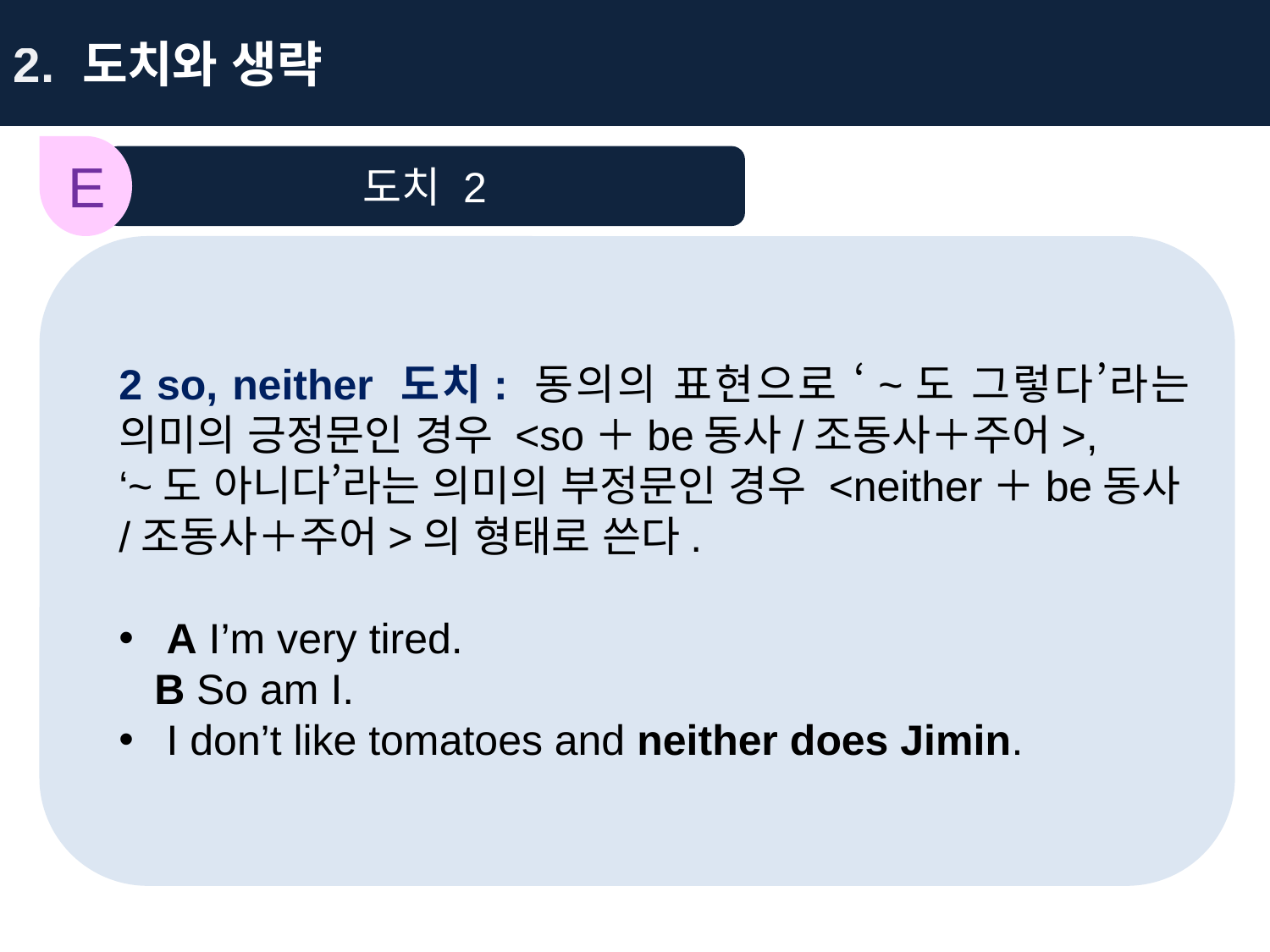

2. 도치와 생략

E
도치 2
2 so, neither 도치: 동의의 표현으로 ‘~도 그렇다’라는 의미의 긍정문인 경우 <so＋be동사/조동사＋주어>,
‘~도 아니다’라는 의미의 부정문인 경우 <neither＋be동사/조동사＋주어>의 형태로 쓴다.

A I’m very tired.
   B So am I.
I don’t like tomatoes and neither does Jimin.